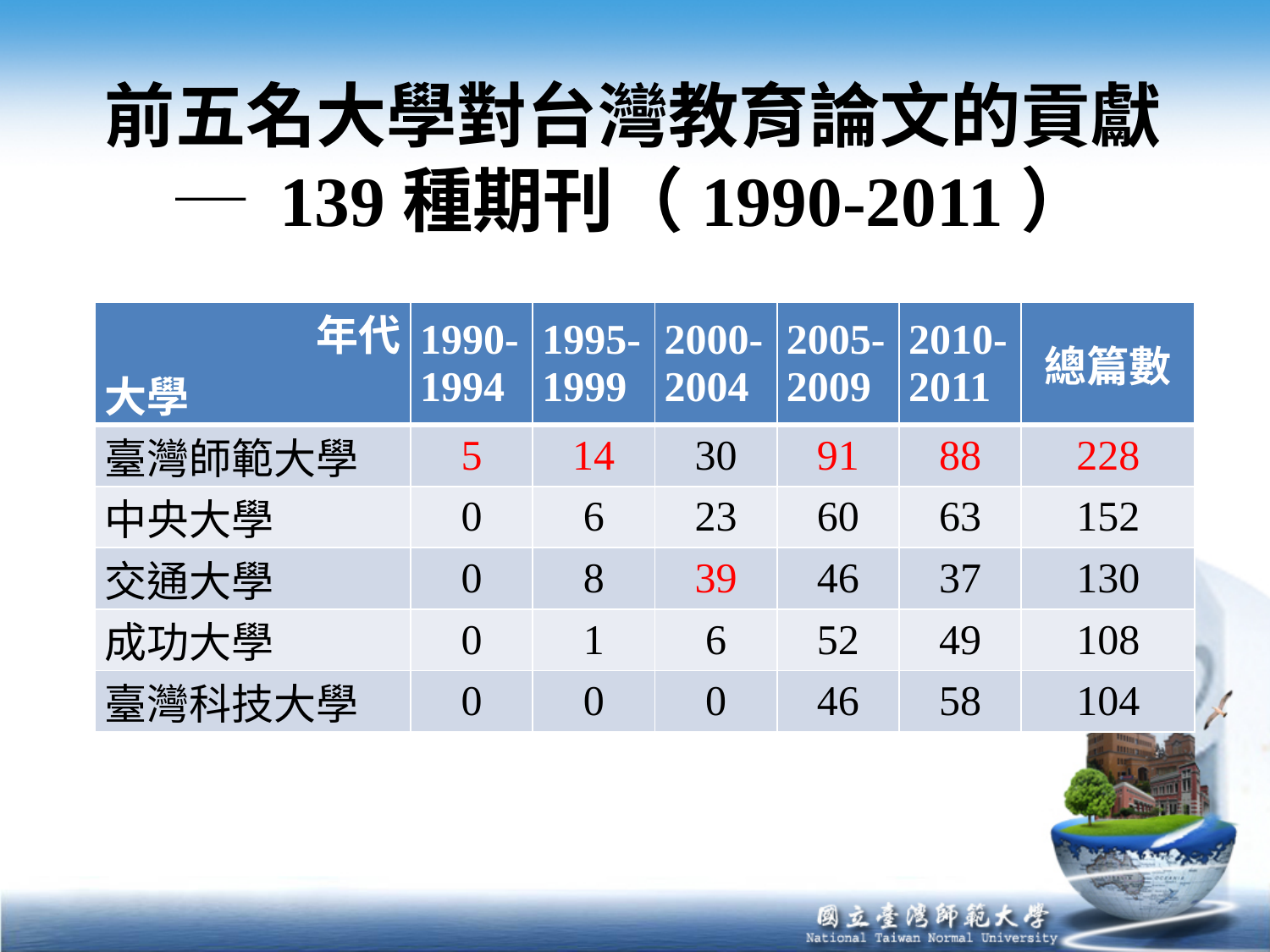

# 前五名大學對台灣教育論文的貢獻 ─ 139種期刊（1990-2011）
| 年代 大學 | 1990- 1994 | 1995- 1999 | 2000- 2004 | 2005- 2009 | 2010- 2011 | 總篇數 |
| --- | --- | --- | --- | --- | --- | --- |
| 臺灣師範大學 | 5 | 14 | 30 | 91 | 88 | 228 |
| 中央大學 | 0 | 6 | 23 | 60 | 63 | 152 |
| 交通大學 | 0 | 8 | 39 | 46 | 37 | 130 |
| 成功大學 | 0 | 1 | 6 | 52 | 49 | 108 |
| 臺灣科技大學 | 0 | 0 | 0 | 46 | 58 | 104 |